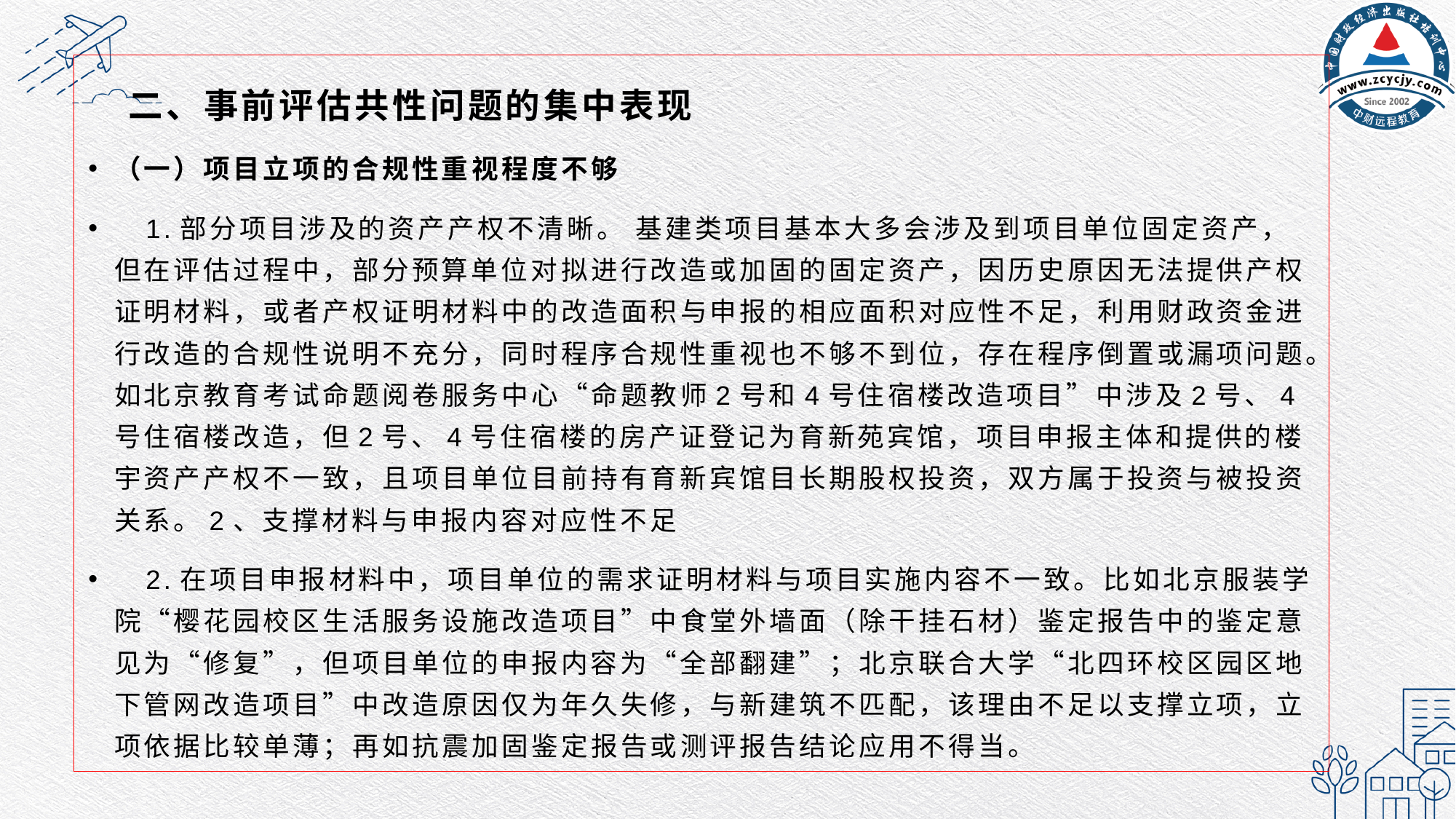

二、事前评估共性问题的集中表现
（一）项目立项的合规性重视程度不够
   1.部分项目涉及的资产产权不清晰。 基建类项目基本大多会涉及到项目单位固定资产，但在评估过程中，部分预算单位对拟进行改造或加固的固定资产，因历史原因无法提供产权证明材料，或者产权证明材料中的改造面积与申报的相应面积对应性不足，利用财政资金进行改造的合规性说明不充分，同时程序合规性重视也不够不到位，存在程序倒置或漏项问题。如北京教育考试命题阅卷服务中心“命题教师2号和4号住宿楼改造项目”中涉及2号、4号住宿楼改造，但2号、4号住宿楼的房产证登记为育新苑宾馆，项目申报主体和提供的楼宇资产产权不一致，且项目单位目前持有育新宾馆目长期股权投资，双方属于投资与被投资关系。2、支撑材料与申报内容对应性不足
   2.在项目申报材料中，项目单位的需求证明材料与项目实施内容不一致。比如北京服装学院“樱花园校区生活服务设施改造项目”中食堂外墙面（除干挂石材）鉴定报告中的鉴定意见为“修复”，但项目单位的申报内容为“全部翻建”；北京联合大学“北四环校区园区地下管网改造项目”中改造原因仅为年久失修，与新建筑不匹配，该理由不足以支撑立项，立项依据比较单薄；再如抗震加固鉴定报告或测评报告结论应用不得当。